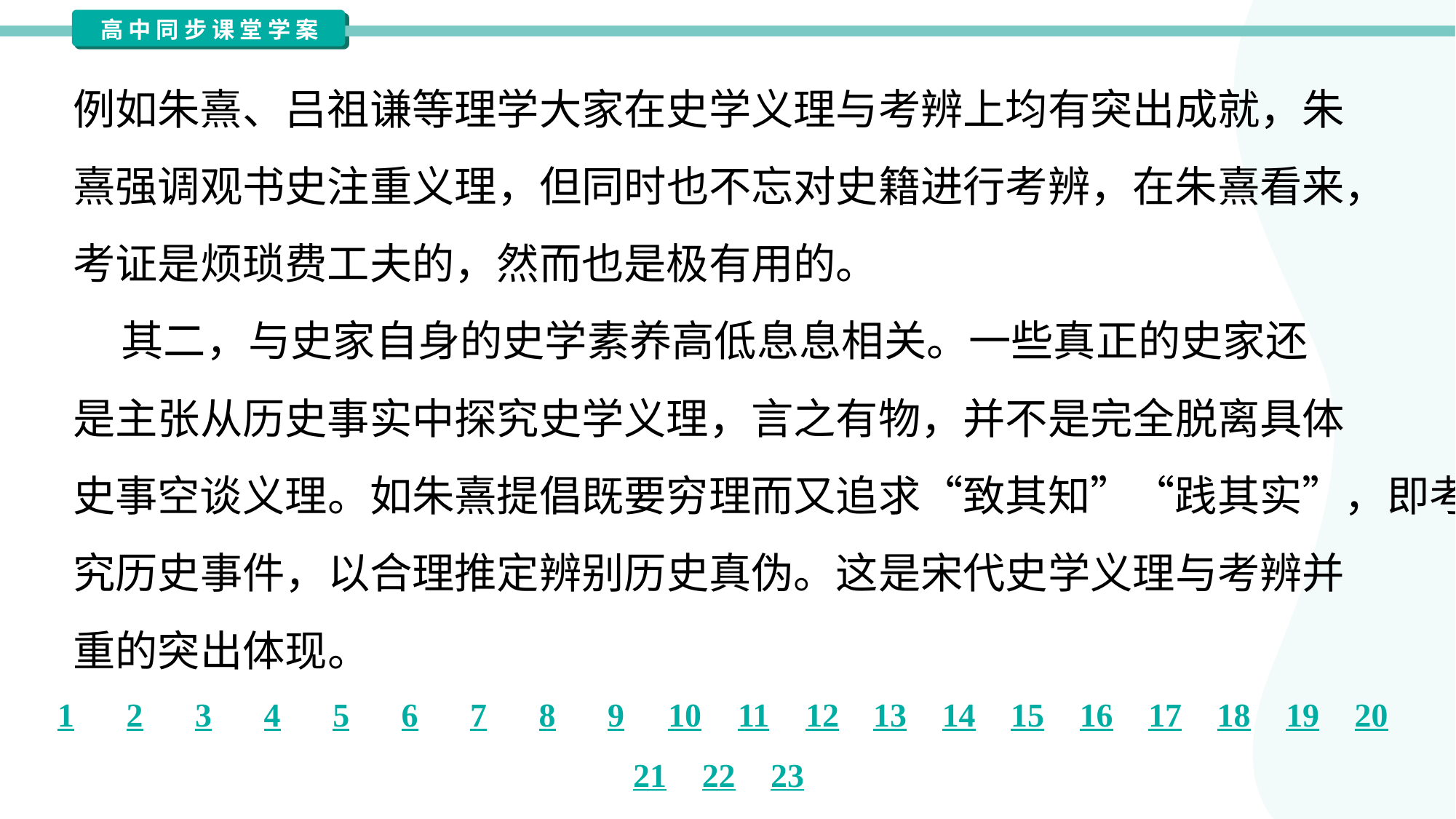

例如朱熹、吕祖谦等理学大家在史学义理与考辨上均有突出成就，朱
熹强调观书史注重义理，但同时也不忘对史籍进行考辨，在朱熹看来，
考证是烦琐费工夫的，然而也是极有用的。
    其二，与史家自身的史学素养高低息息相关。一些真正的史家还
是主张从历史事实中探究史学义理，言之有物，并不是完全脱离具体
史事空谈义理。如朱熹提倡既要穷理而又追求“致其知”“践其实”，即考
究历史事件，以合理推定辨别历史真伪。这是宋代史学义理与考辨并
重的突出体现。